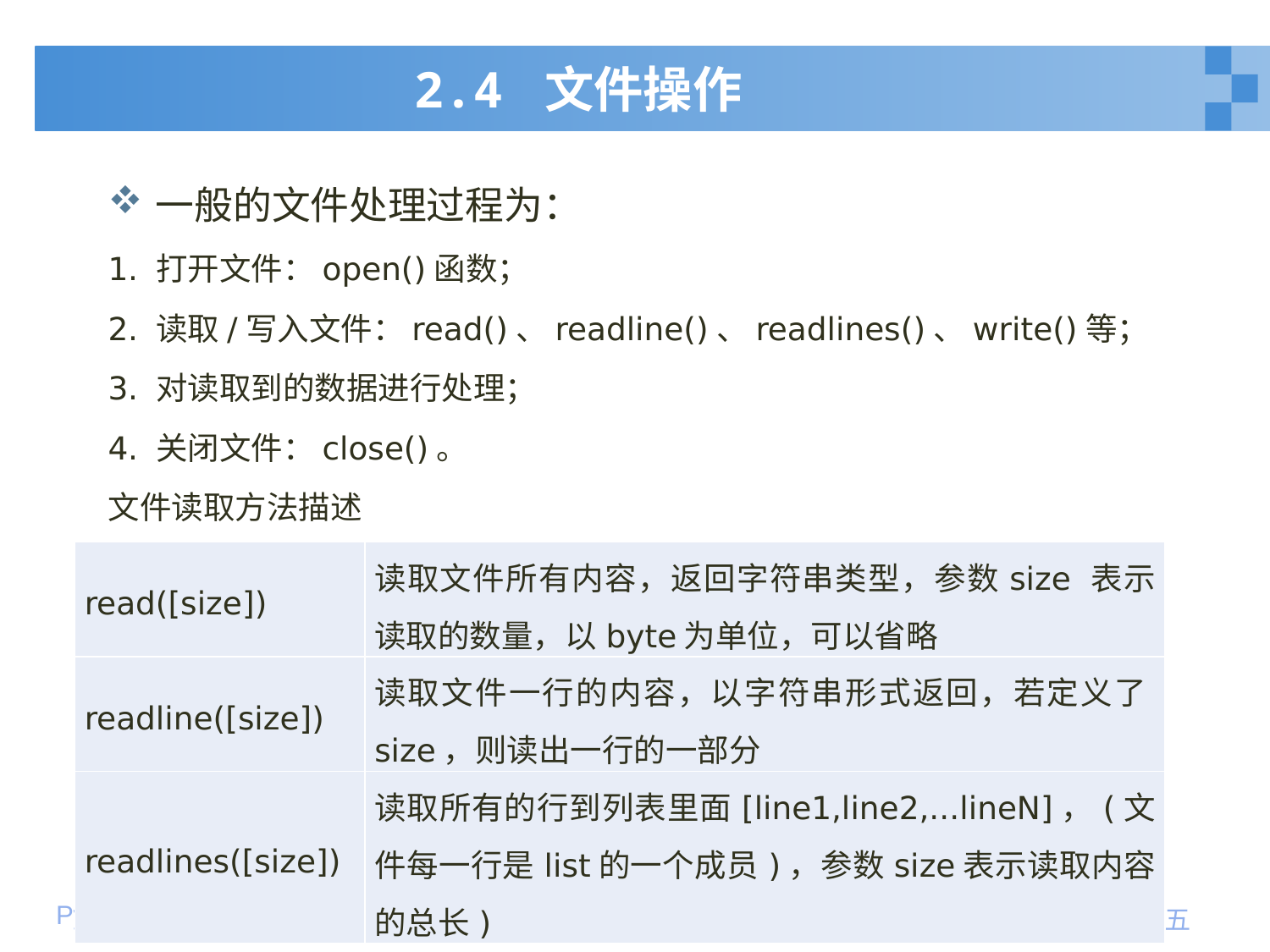

# 2.4 文件操作
一般的文件处理过程为：
1. 打开文件：open()函数；
2. 读取/写入文件：read()、readline()、readlines()、write()等；
3. 对读取到的数据进行处理；
4. 关闭文件：close()。
文件读取方法描述
| read([size]) | 读取文件所有内容，返回字符串类型，参数size 表示读取的数量，以byte为单位，可以省略 |
| --- | --- |
| readline([size]) | 读取文件一行的内容，以字符串形式返回，若定义了size，则读出一行的一部分 |
| readlines([size]) | 读取所有的行到列表里面[line1,line2,...lineN]，(文件每一行是list的一个成员)，参数size表示读取内容的总长) |
22
2020年1月10日星期五